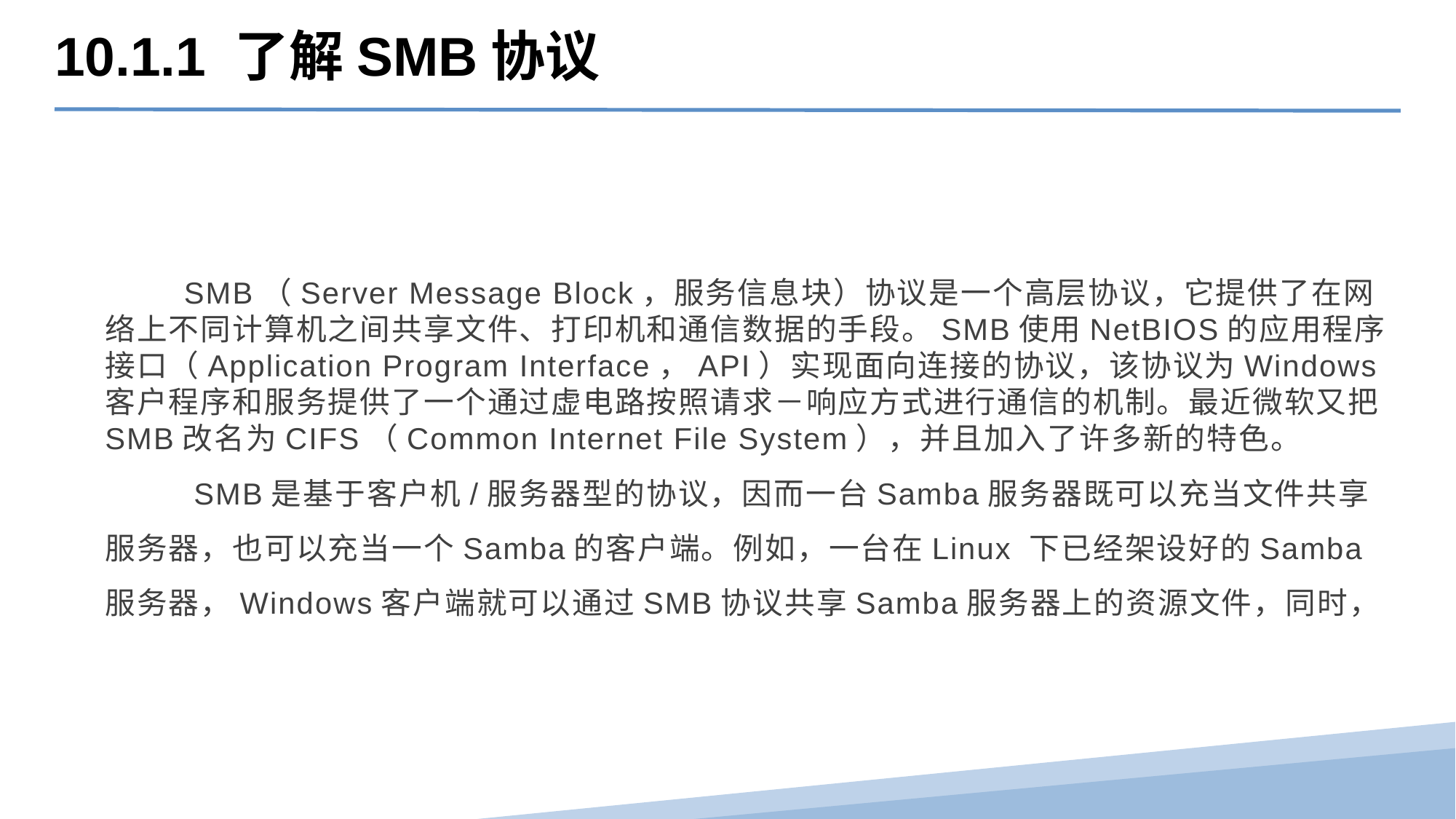

10.1.1 了解SMB协议
        SMB（Server Message Block，服务信息块）协议是一个高层协议，它提供了在网络上不同计算机之间共享文件、打印机和通信数据的手段。SMB使用NetBIOS的应用程序接口（Application Program Interface，API）实现面向连接的协议，该协议为Windows客户程序和服务提供了一个通过虚电路按照请求－响应方式进行通信的机制。最近微软又把SMB改名为CIFS（Common Internet File System），并且加入了许多新的特色。
         SMB是基于客户机/服务器型的协议，因而一台Samba服务器既可以充当文件共享服务器，也可以充当一个Samba的客户端。例如，一台在Linux 下已经架设好的Samba服务器，Windows客户端就可以通过SMB协议共享Samba服务器上的资源文件，同时，